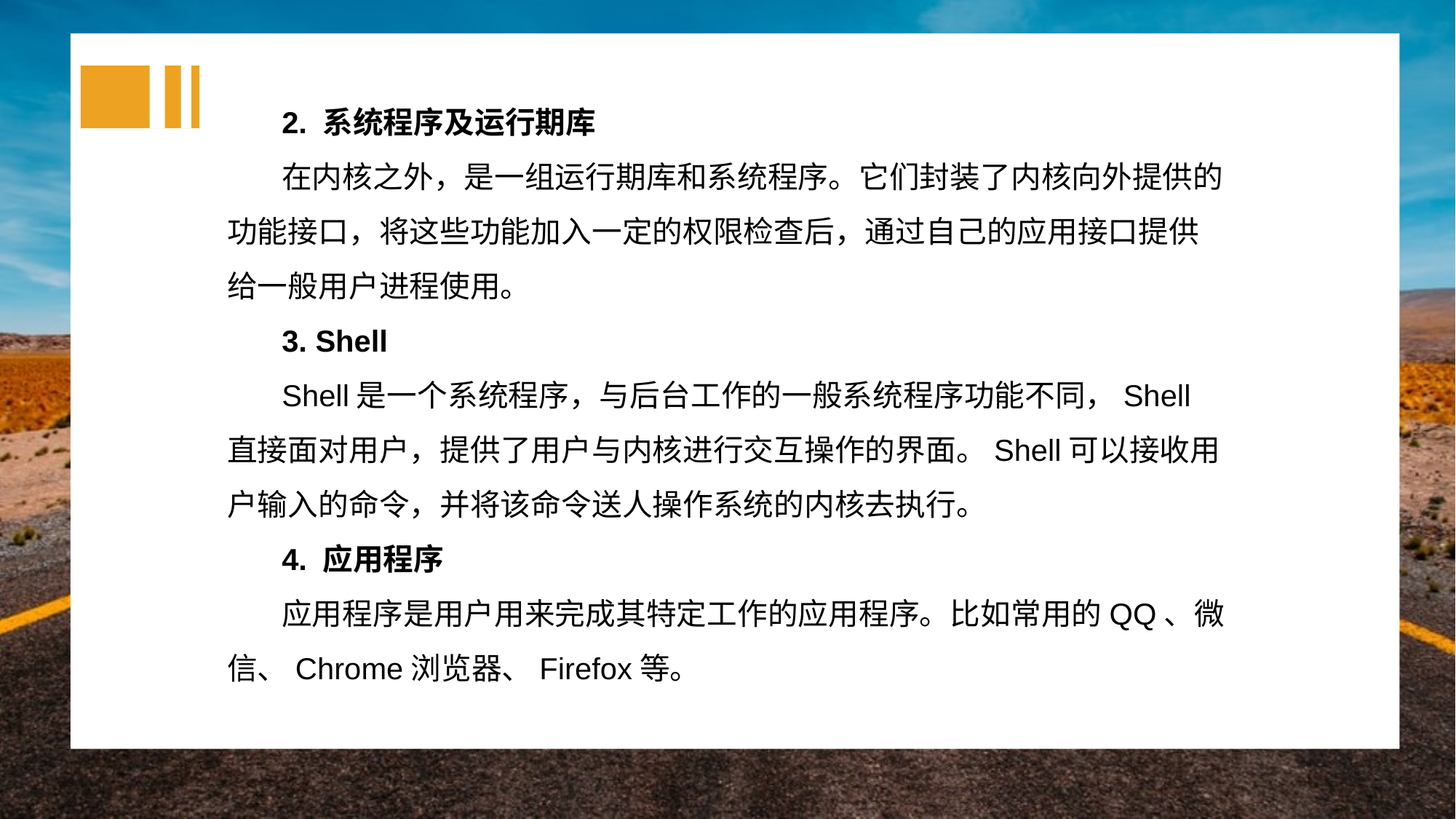

2. 系统程序及运行期库
在内核之外，是一组运行期库和系统程序。它们封装了内核向外提供的功能接口，将这些功能加入一定的权限检查后，通过自己的应用接口提供给一般用户进程使用。
3. Shell
Shell是一个系统程序，与后台工作的一般系统程序功能不同，Shell直接面对用户，提供了用户与内核进行交互操作的界面。Shell可以接收用户输入的命令，并将该命令送人操作系统的内核去执行。
4. 应用程序
应用程序是用户用来完成其特定工作的应用程序。比如常用的QQ、微信、Chrome浏览器、Firefox等。